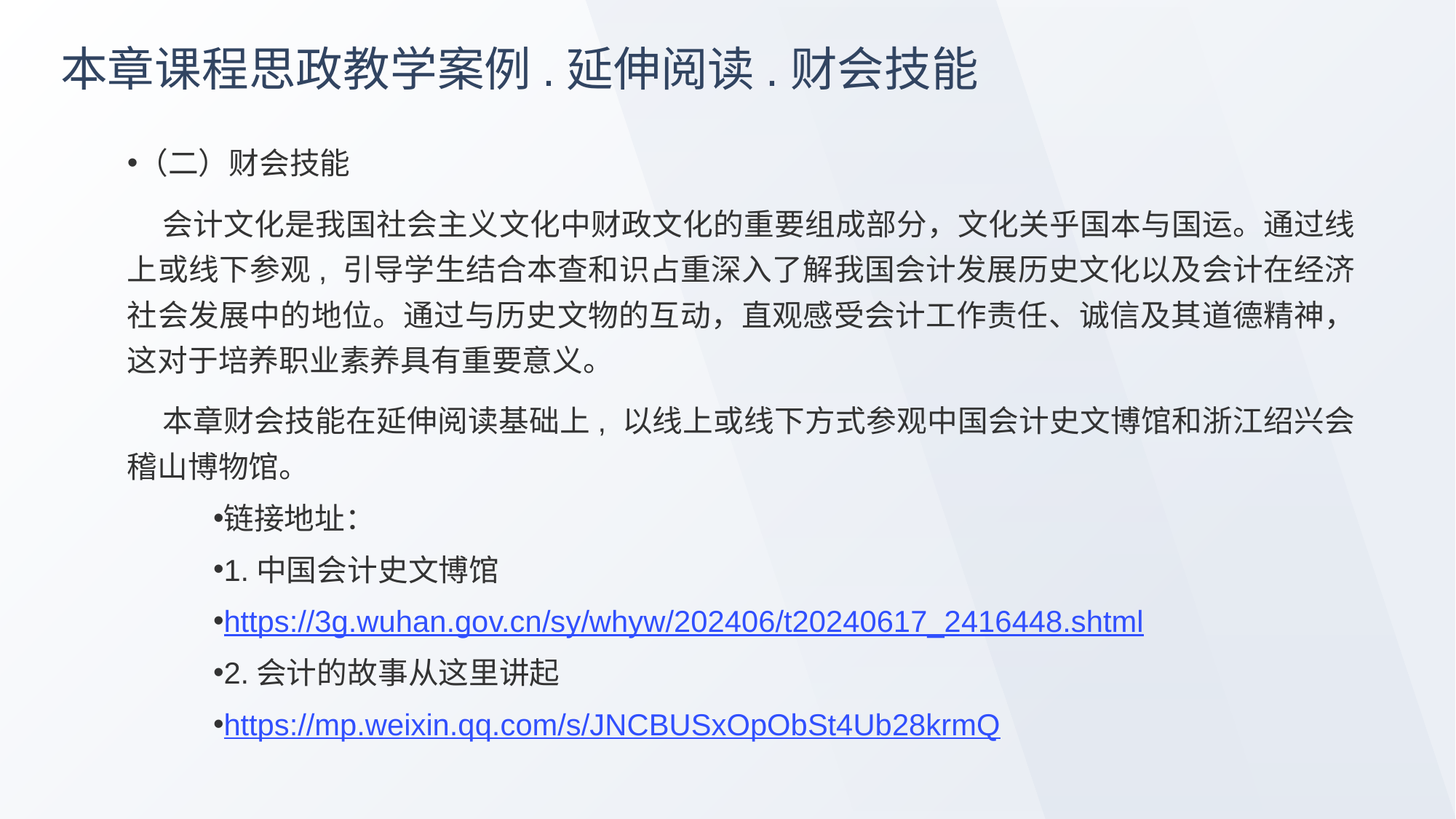

# 本章课程思政教学案例.延伸阅读.财会技能
（二）财会技能
    会计文化是我国社会主义文化中财政文化的重要组成部分，文化关乎国本与国运。通过线上或线下参观, 引导学生结合本查和识占重深入了解我国会计发展历史文化以及会计在经济社会发展中的地位。通过与历史文物的互动，直观感受会计工作责任、诚信及其道德精神，这对于培养职业素养具有重要意义。
    本章财会技能在延伸阅读基础上, 以线上或线下方式参观中国会计史文博馆和浙江绍兴会稽山博物馆。
链接地址：
1.中国会计史文博馆
https://3g.wuhan.gov.cn/sy/whyw/202406/t20240617_2416448.shtml
2.会计的故事从这里讲起
https://mp.weixin.qq.com/s/JNCBUSxOpObSt4Ub28krmQ